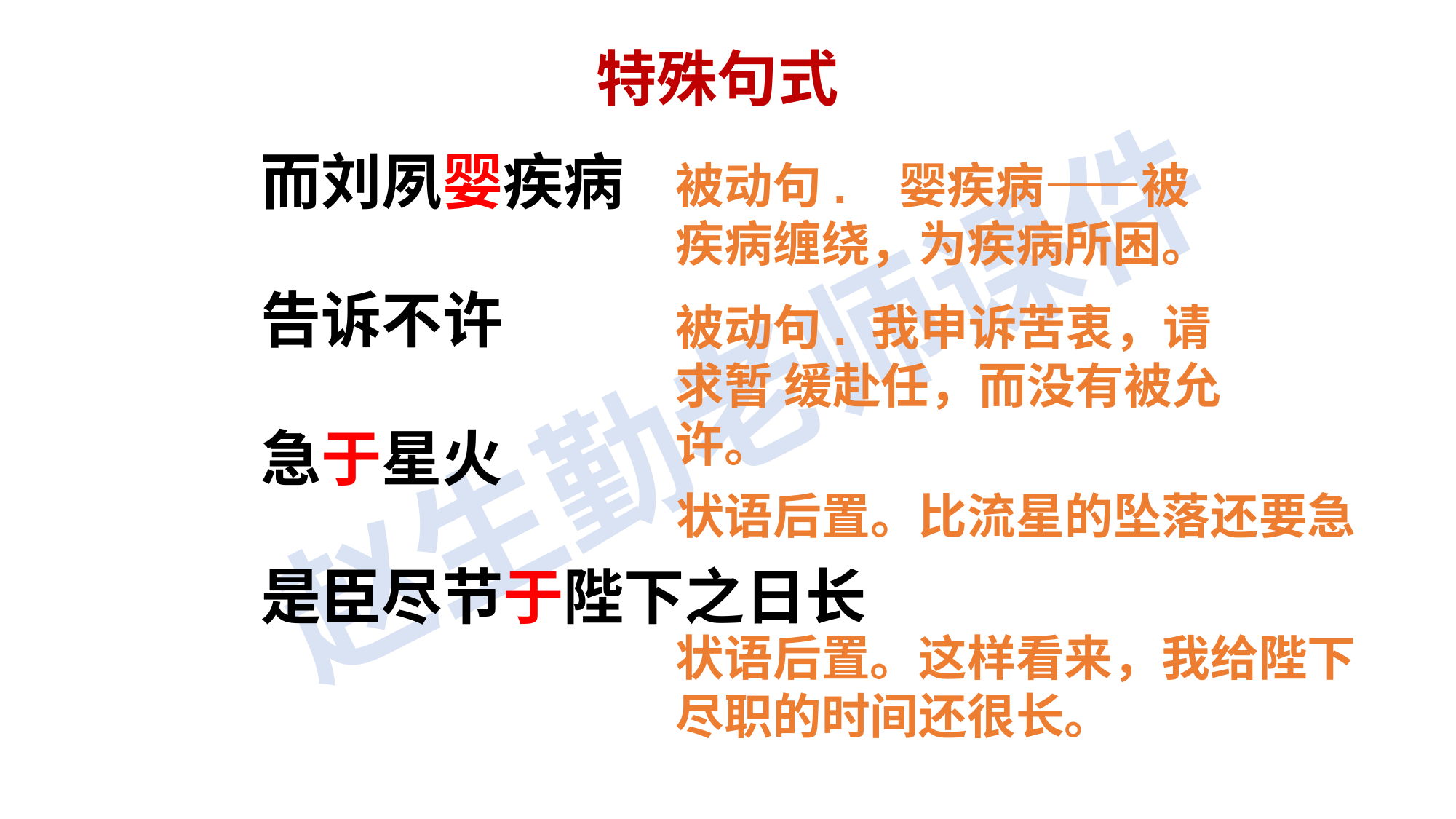

特殊句式
而刘夙婴疾病
告诉不许
急于星火
是臣尽节于陛下之日长
被动句.   婴疾病——被疾病缠绕，为疾病所困。
被动句. 我申诉苦衷，请求暂 缓赴任，而没有被允许。
状语后置。比流星的坠落还要急
状语后置。这样看来，我给陛下尽职的时间还很长。